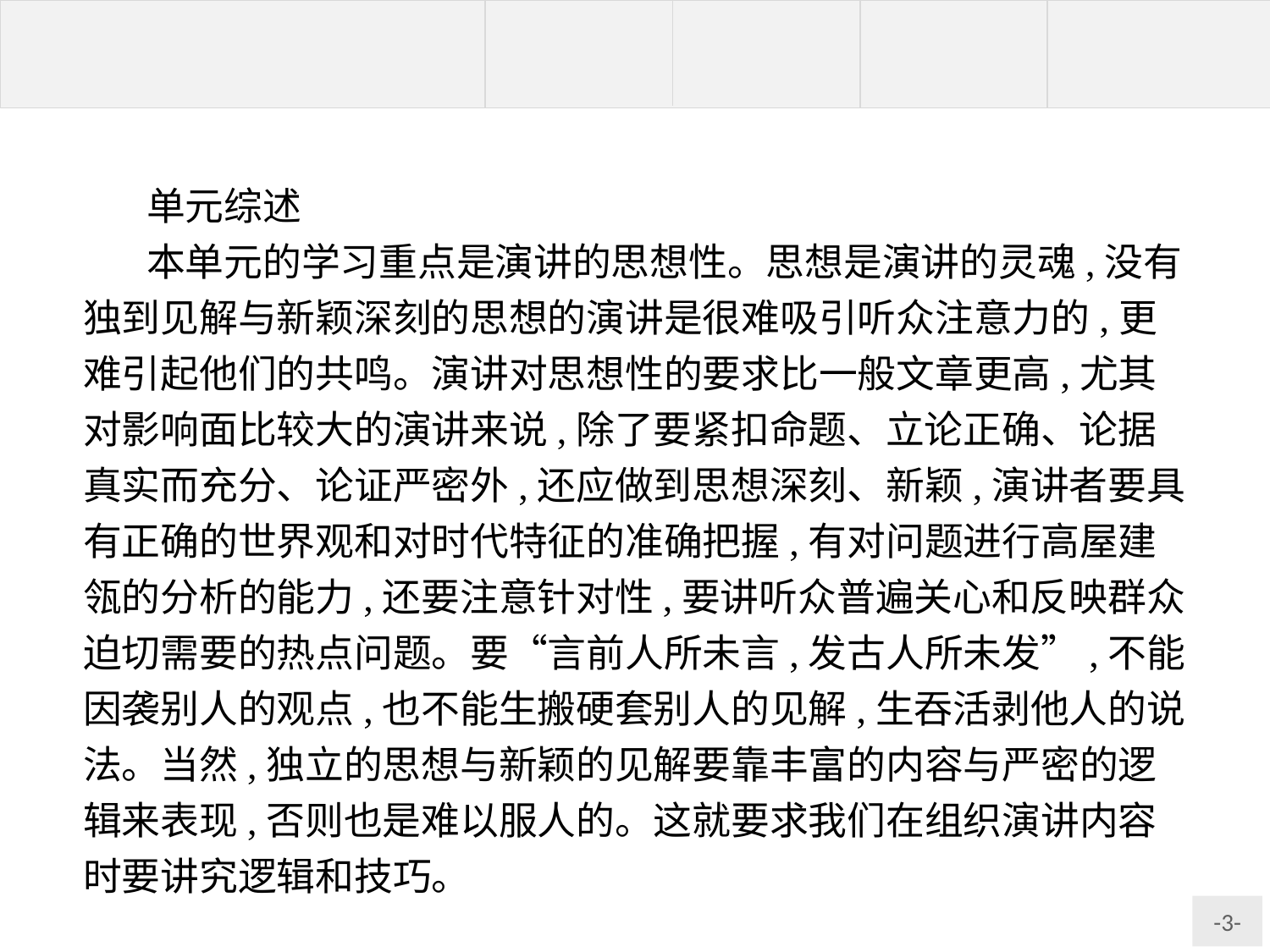

单元综述
本单元的学习重点是演讲的思想性。思想是演讲的灵魂,没有独到见解与新颖深刻的思想的演讲是很难吸引听众注意力的,更难引起他们的共鸣。演讲对思想性的要求比一般文章更高,尤其对影响面比较大的演讲来说,除了要紧扣命题、立论正确、论据真实而充分、论证严密外,还应做到思想深刻、新颖,演讲者要具有正确的世界观和对时代特征的准确把握,有对问题进行高屋建瓴的分析的能力,还要注意针对性,要讲听众普遍关心和反映群众迫切需要的热点问题。要“言前人所未言,发古人所未发”,不能因袭别人的观点,也不能生搬硬套别人的见解,生吞活剥他人的说法。当然,独立的思想与新颖的见解要靠丰富的内容与严密的逻辑来表现,否则也是难以服人的。这就要求我们在组织演讲内容时要讲究逻辑和技巧。